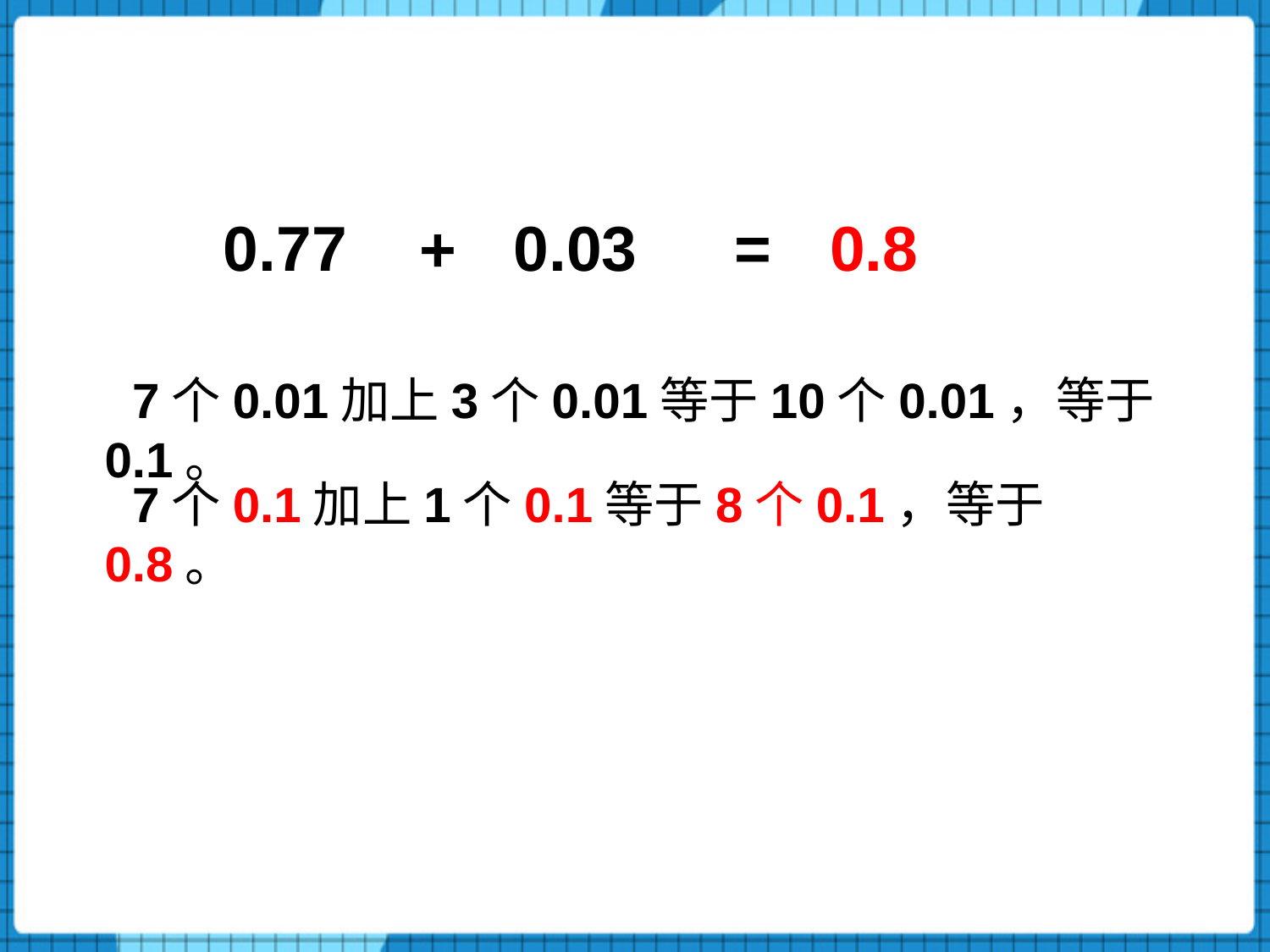

0.77
0.03
=
0.8
+
  7个0.01加上3个0.01等于10个0.01，等于0.1。
  7个0.1加上1个0.1等于8个0.1，等于0.8。